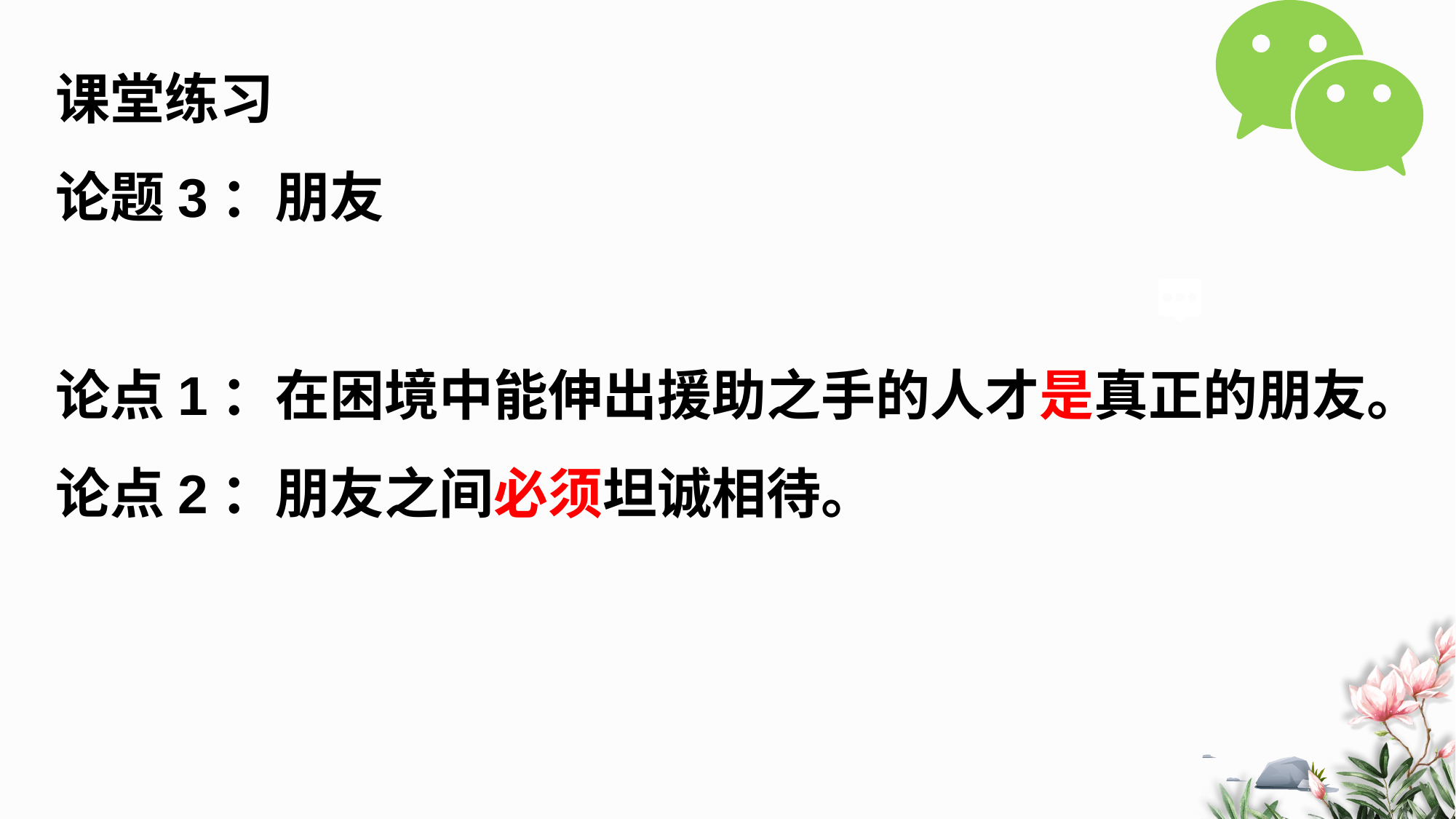

课堂练习
论题3：朋友

论点1：在困境中能伸出援助之手的人才是真正的朋友。
论点2：朋友之间必须坦诚相待。